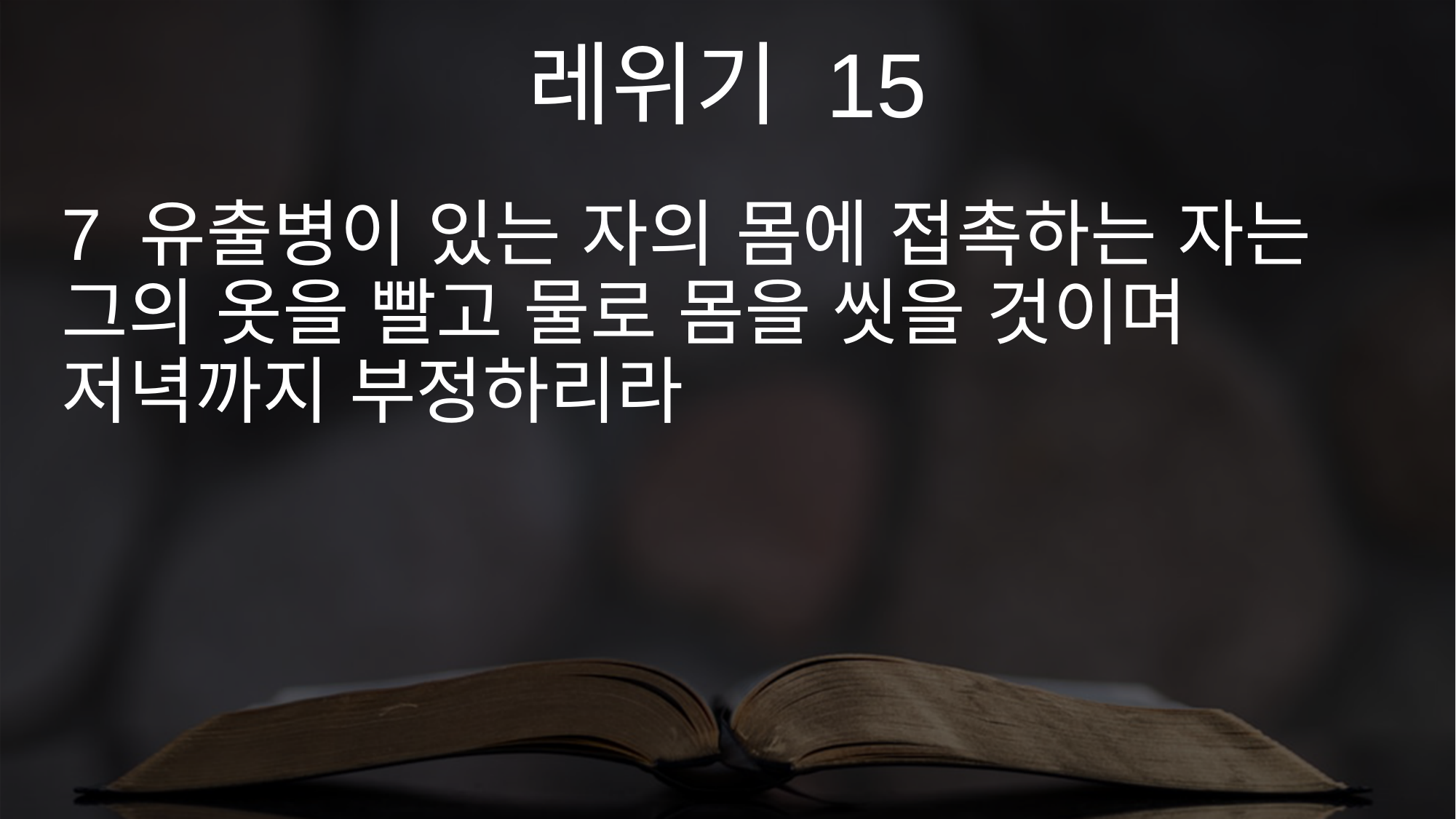

레위기 15
7 유출병이 있는 자의 몸에 접촉하는 자는 그의 옷을 빨고 물로 몸을 씻을 것이며 저녁까지 부정하리라